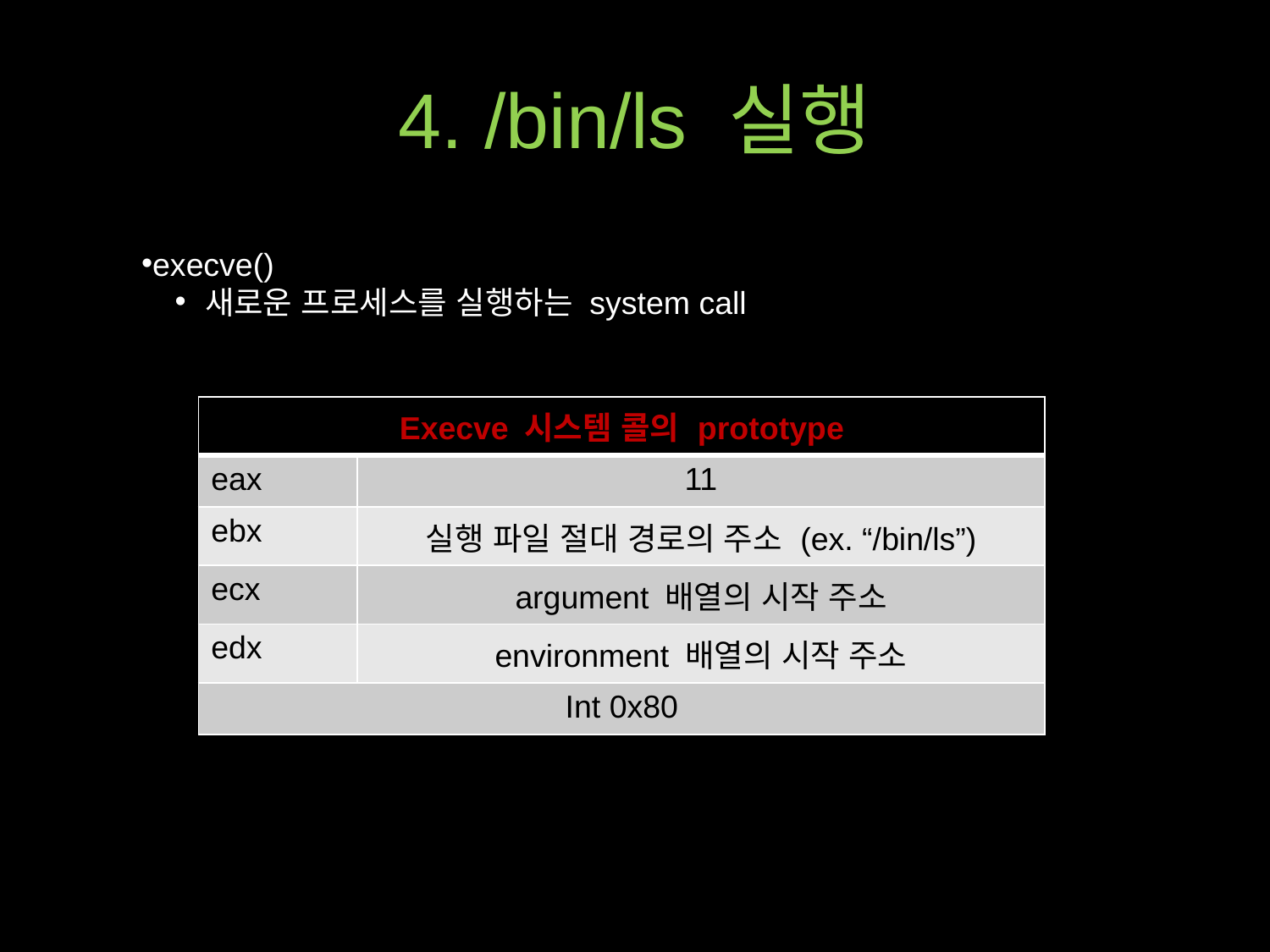

# 4. /bin/ls 실행
execve()
새로운 프로세스를 실행하는 system call

| Execve 시스템 콜의 prototype |  |
| --- | --- |
| eax | 11 |
| ebx | 실행 파일 절대 경로의 주소 (ex. “/bin/ls”) |
| ecx | argument 배열의 시작 주소 |
| edx | environment 배열의 시작 주소 |
| Int 0x80 |  |